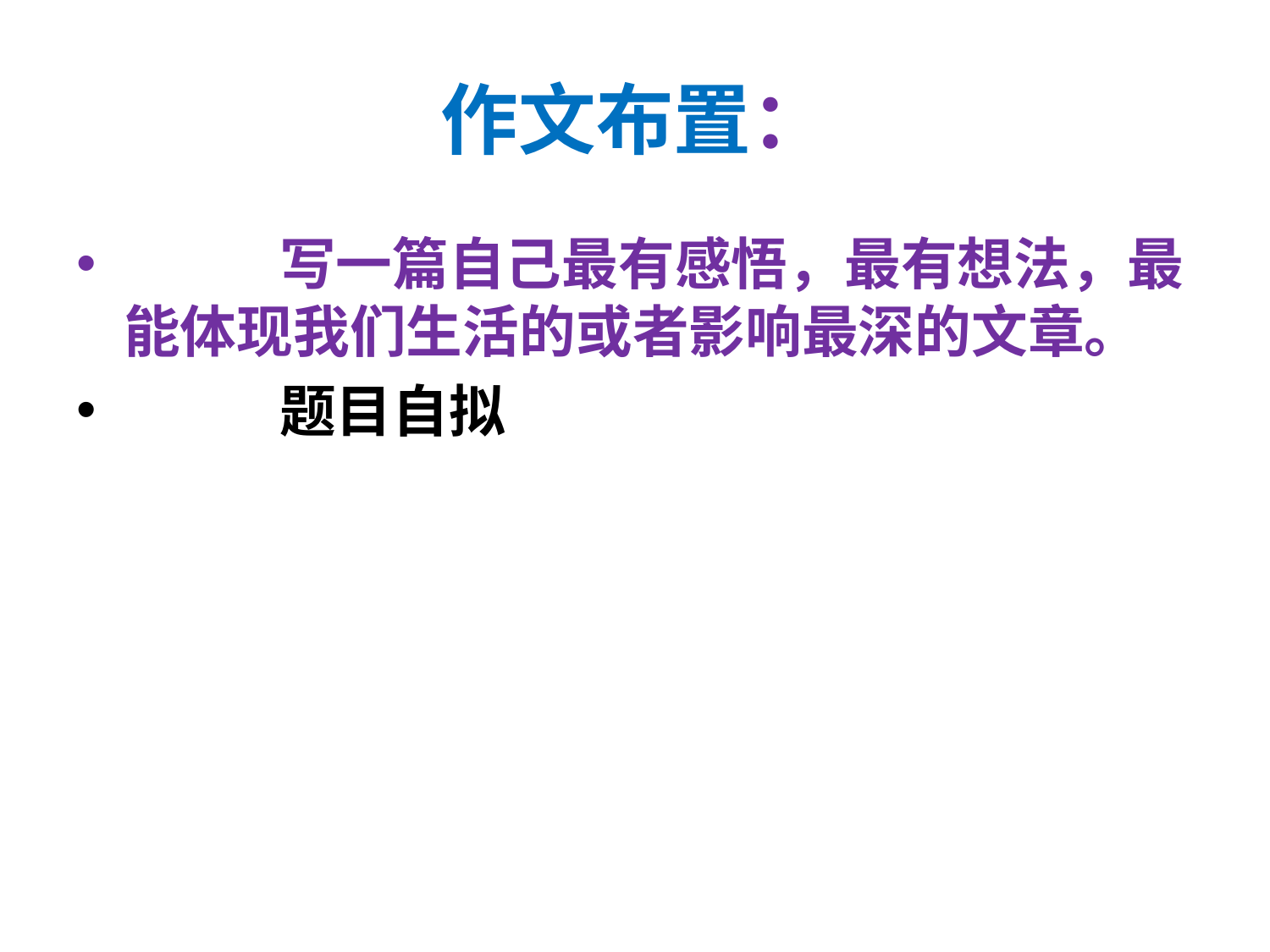

# 作文布置：
           写一篇自己最有感悟，最有想法，最能体现我们生活的或者影响最深的文章。
           题目自拟